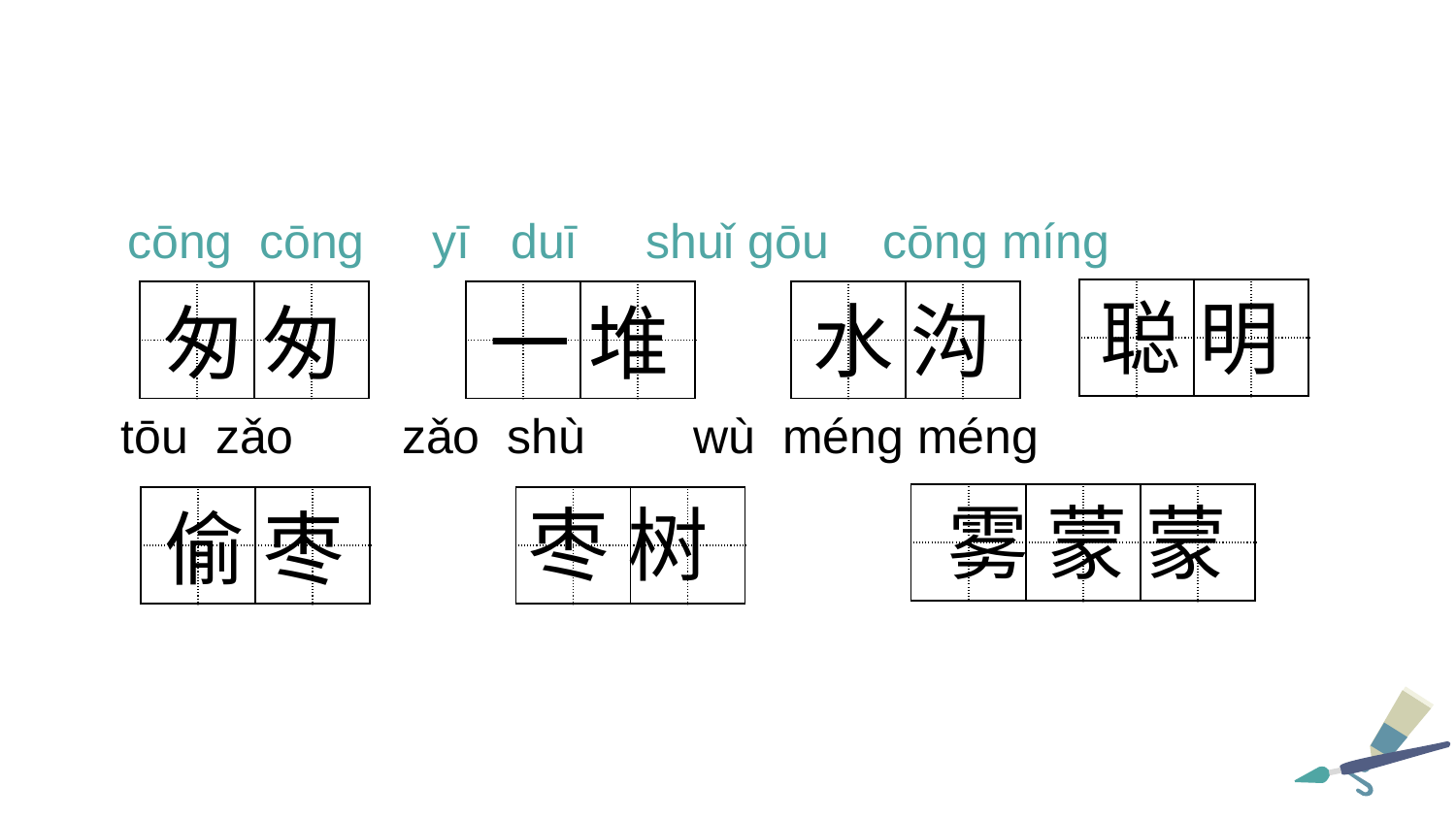

cōng  cōng     yī   duī     shuǐ gōu    cōng míng

|  |  |  |  |
| --- | --- | --- | --- |
|  |  |  |  |
聪 明
|  |  |  |  |
| --- | --- | --- | --- |
|  |  |  |  |
|  |  |  |  |
| --- | --- | --- | --- |
|  |  |  |  |
|  |  |  |  |
| --- | --- | --- | --- |
|  |  |  |  |
水 沟
匆 匆
一 堆

  tōu  zǎo        zǎo  shù        wù  méng méng
|  |  |
| --- | --- |
|  |  |
雾 蒙 蒙
|  |  |  |  |
| --- | --- | --- | --- |
|  |  |  |  |
|  |  |  |  |
| --- | --- | --- | --- |
|  |  |  |  |
枣 树
|  |  |  |  |
| --- | --- | --- | --- |
|  |  |  |  |
偷 枣